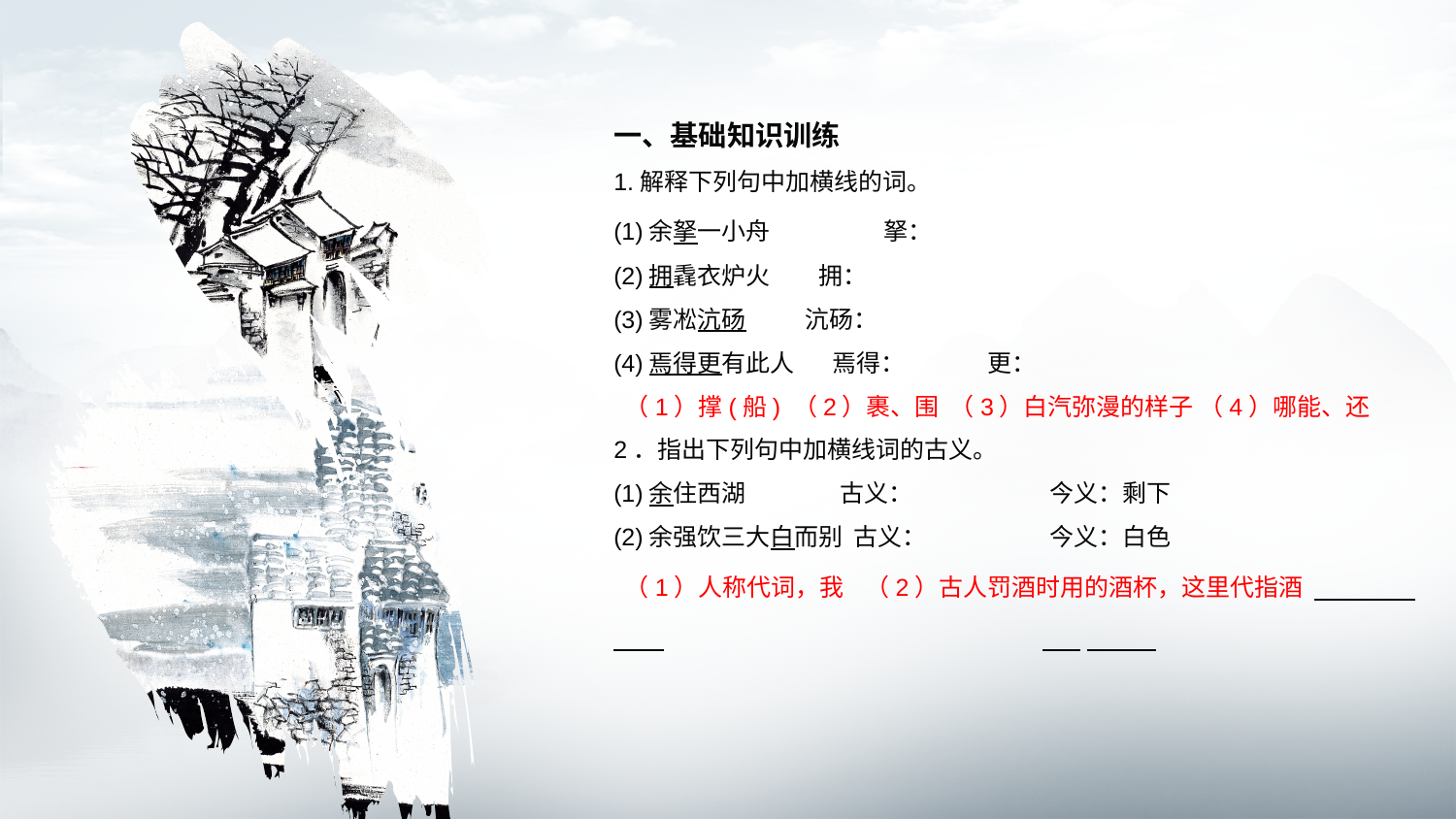

一、基础知识训练
1.解释下列句中加横线的词。
(1)余拏一小舟　　　　拏：
(2)拥毳衣炉火         拥：
(3)雾凇沆砀           沆砀：
(4)焉得更有此人       焉得：           　更：
 （1）撑(船) （2）裹、围  （3）白汽弥漫的样子 （4）哪能、还
2．指出下列句中加横线词的古义。
(1)余住西湖　　　    古义：　                     今义：剩下
(2)余强饮三大白而别  古义：                       今义：白色
 （1）人称代词，我    （2）古人罚酒时用的酒杯，这里代指酒